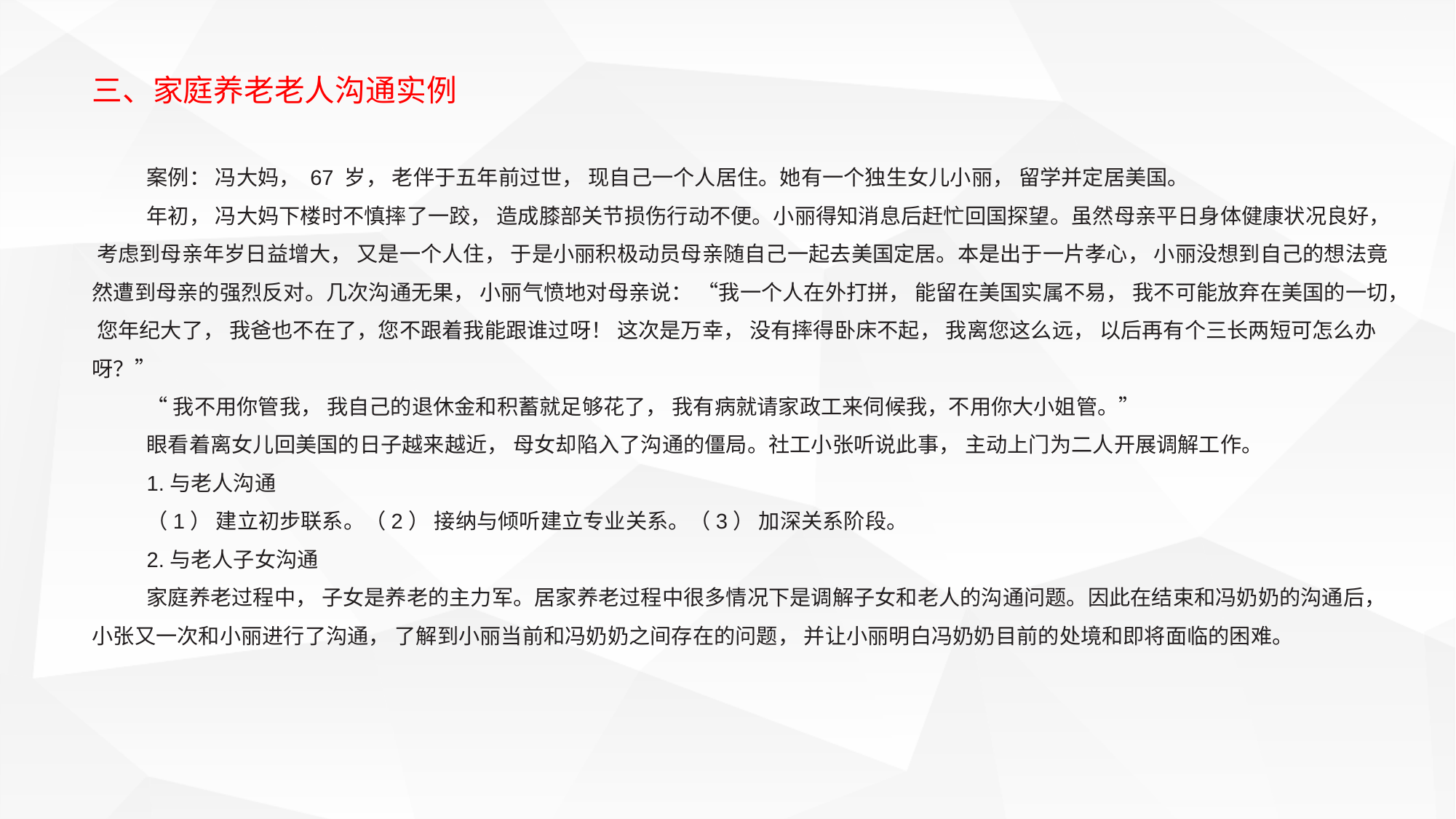

三、家庭养老老人沟通实例
案例： 冯大妈， 67 岁， 老伴于五年前过世， 现自己一个人居住。她有一个独生女儿小丽， 留学并定居美国。
年初， 冯大妈下楼时不慎摔了一跤， 造成膝部关节损伤行动不便。小丽得知消息后赶忙回国探望。虽然母亲平日身体健康状况良好， 考虑到母亲年岁日益增大， 又是一个人住， 于是小丽积极动员母亲随自己一起去美国定居。本是出于一片孝心， 小丽没想到自己的想法竟然遭到母亲的强烈反对。几次沟通无果， 小丽气愤地对母亲说： “我一个人在外打拼， 能留在美国实属不易， 我不可能放弃在美国的一切， 您年纪大了， 我爸也不在了，您不跟着我能跟谁过呀！ 这次是万幸， 没有摔得卧床不起， 我离您这么远， 以后再有个三长两短可怎么办呀？”
“我不用你管我， 我自己的退休金和积蓄就足够花了， 我有病就请家政工来伺候我，不用你大小姐管。”
眼看着离女儿回美国的日子越来越近， 母女却陷入了沟通的僵局。社工小张听说此事， 主动上门为二人开展调解工作。
1.与老人沟通
（1） 建立初步联系。（2） 接纳与倾听建立专业关系。（3） 加深关系阶段。
2.与老人子女沟通
家庭养老过程中， 子女是养老的主力军。居家养老过程中很多情况下是调解子女和老人的沟通问题。因此在结束和冯奶奶的沟通后， 小张又一次和小丽进行了沟通， 了解到小丽当前和冯奶奶之间存在的问题， 并让小丽明白冯奶奶目前的处境和即将面临的困难。